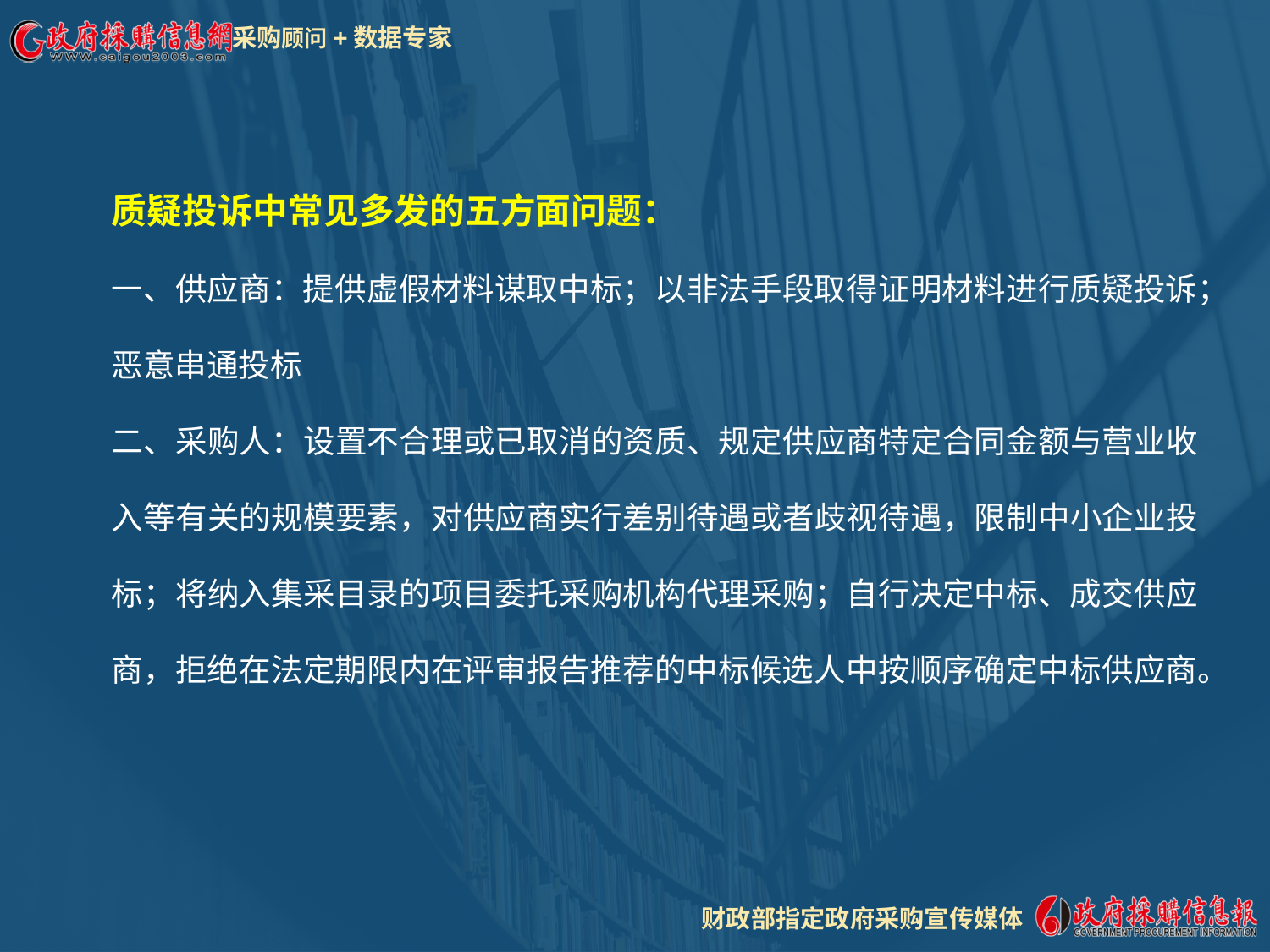

质疑投诉中常见多发的五方面问题：
一、供应商：提供虚假材料谋取中标；以非法手段取得证明材料进行质疑投诉；恶意串通投标
二、采购人：设置不合理或已取消的资质、规定供应商特定合同金额与营业收入等有关的规模要素，对供应商实行差别待遇或者歧视待遇，限制中小企业投标；将纳入集采目录的项目委托采购机构代理采购；自行决定中标、成交供应商，拒绝在法定期限内在评审报告推荐的中标候选人中按顺序确定中标供应商。